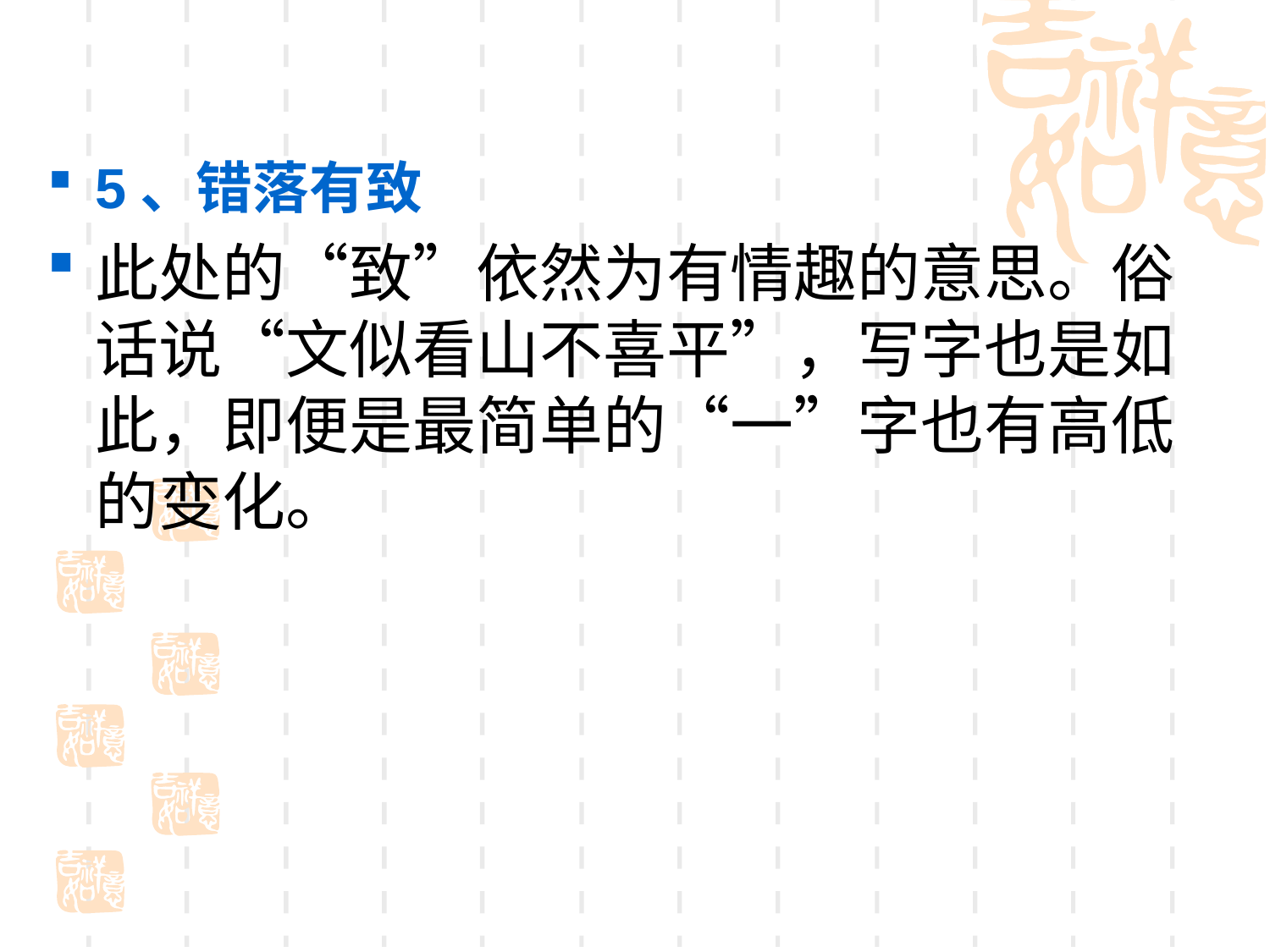

5、错落有致
此处的“致”依然为有情趣的意思。俗话说“文似看山不喜平”，写字也是如此，即便是最简单的“一”字也有高低的变化。